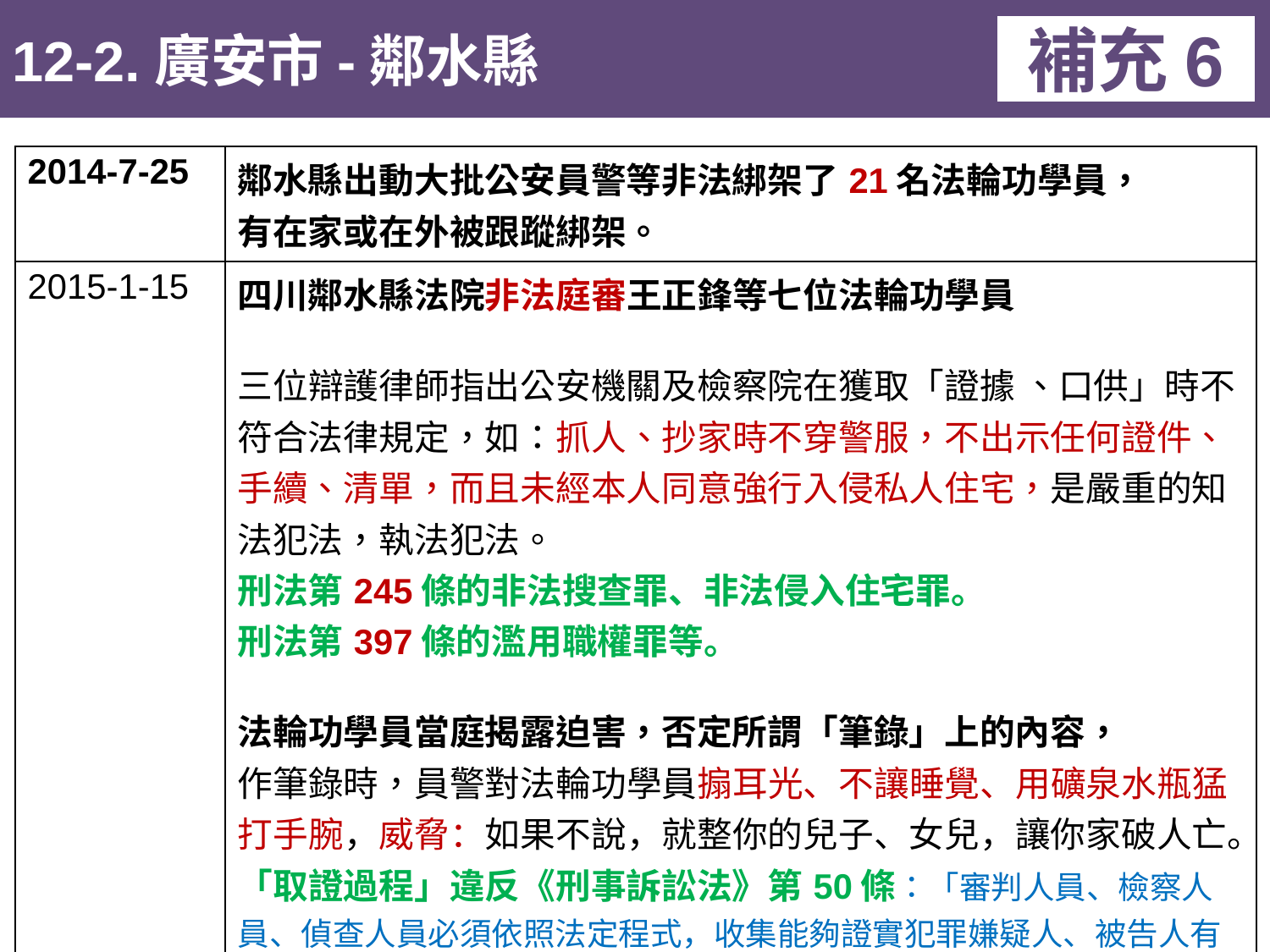

12-2.廣安市-鄰水縣
補充6
| 2014-7-25 | 鄰水縣出動大批公安員警等非法綁架了21名法輪功學員， 有在家或在外被跟蹤綁架。 |
| --- | --- |
| 2015-1-15 | 四川鄰水縣法院非法庭審王正鋒等七位法輪功學員 三位辯護律師指出公安機關及檢察院在獲取「證據 、口供」時不符合法律規定，如：抓人、抄家時不穿警服，不出示任何證件、手續、清單，而且未經本人同意強行入侵私人住宅，是嚴重的知法犯法，執法犯法。 刑法第245條的非法搜查罪、非法侵入住宅罪。 刑法第397條的濫用職權罪等。 法輪功學員當庭揭露迫害，否定所謂「筆錄」上的內容， 作筆錄時，員警對法輪功學員搧耳光、不讓睡覺、用礦泉水瓶猛打手腕，威脅：如果不說，就整你的兒子、女兒，讓你家破人亡。 「取證過程」違反《刑事訴訟法》第50條：「審判人員、檢察人員、偵查人員必須依照法定程式，收集能夠證實犯罪嫌疑人、被告人有罪或者無罪、犯罪情節輕重的各種證據。嚴禁刑訊逼供和以威脅、引誘、欺騙以及其他非法方法收集證據，不得強迫任何人證實自己有罪。」 |